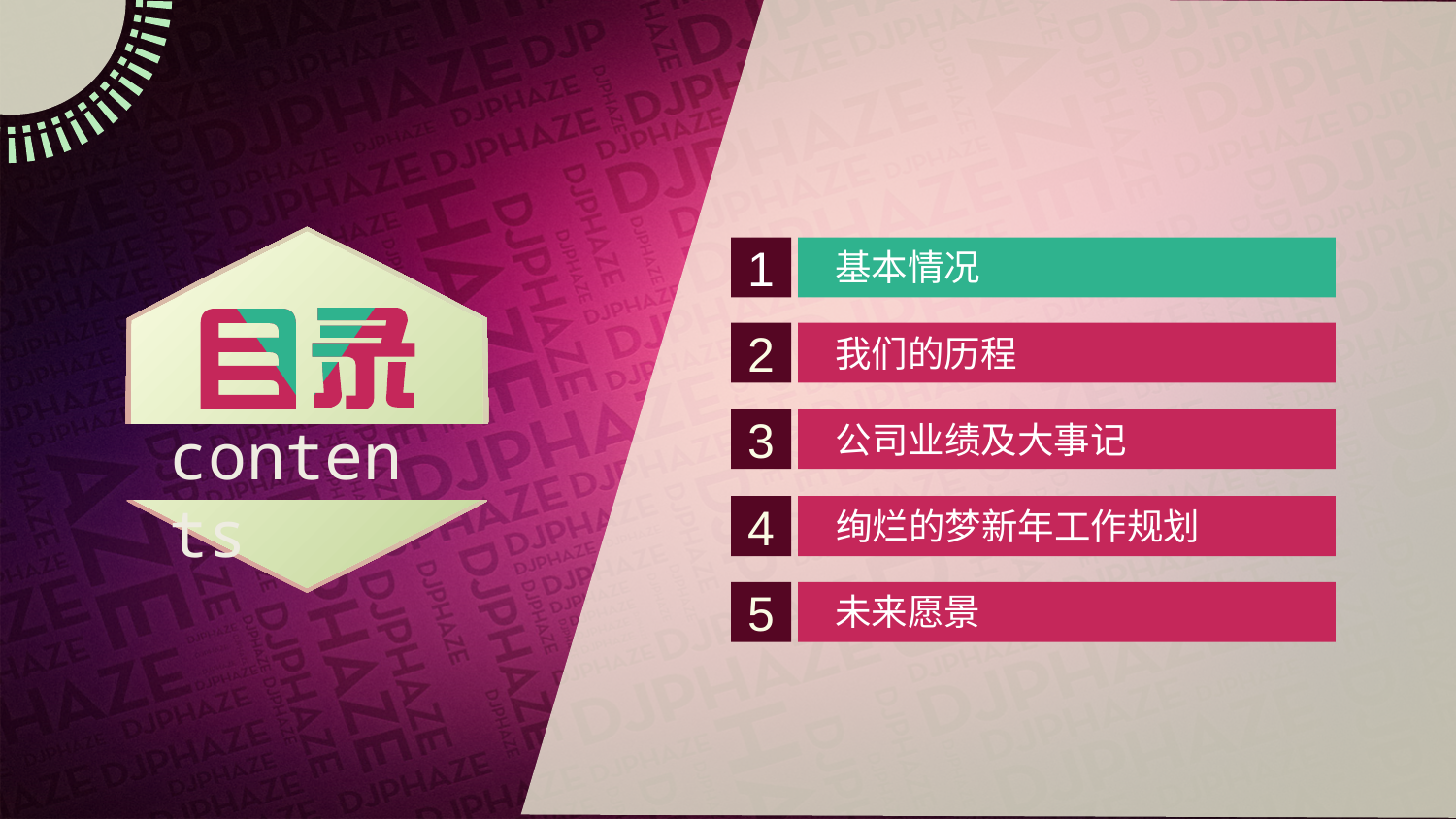

!!!!!!!!!!!!!!!!!!!!!!!!!!!!!!!!!!!!!!!!!!!!!!!!!!!!

基本情况
1

2

我们的历程
contents
3

公司业绩及大事记

4

绚烂的梦新年工作规划
5

未来愿景